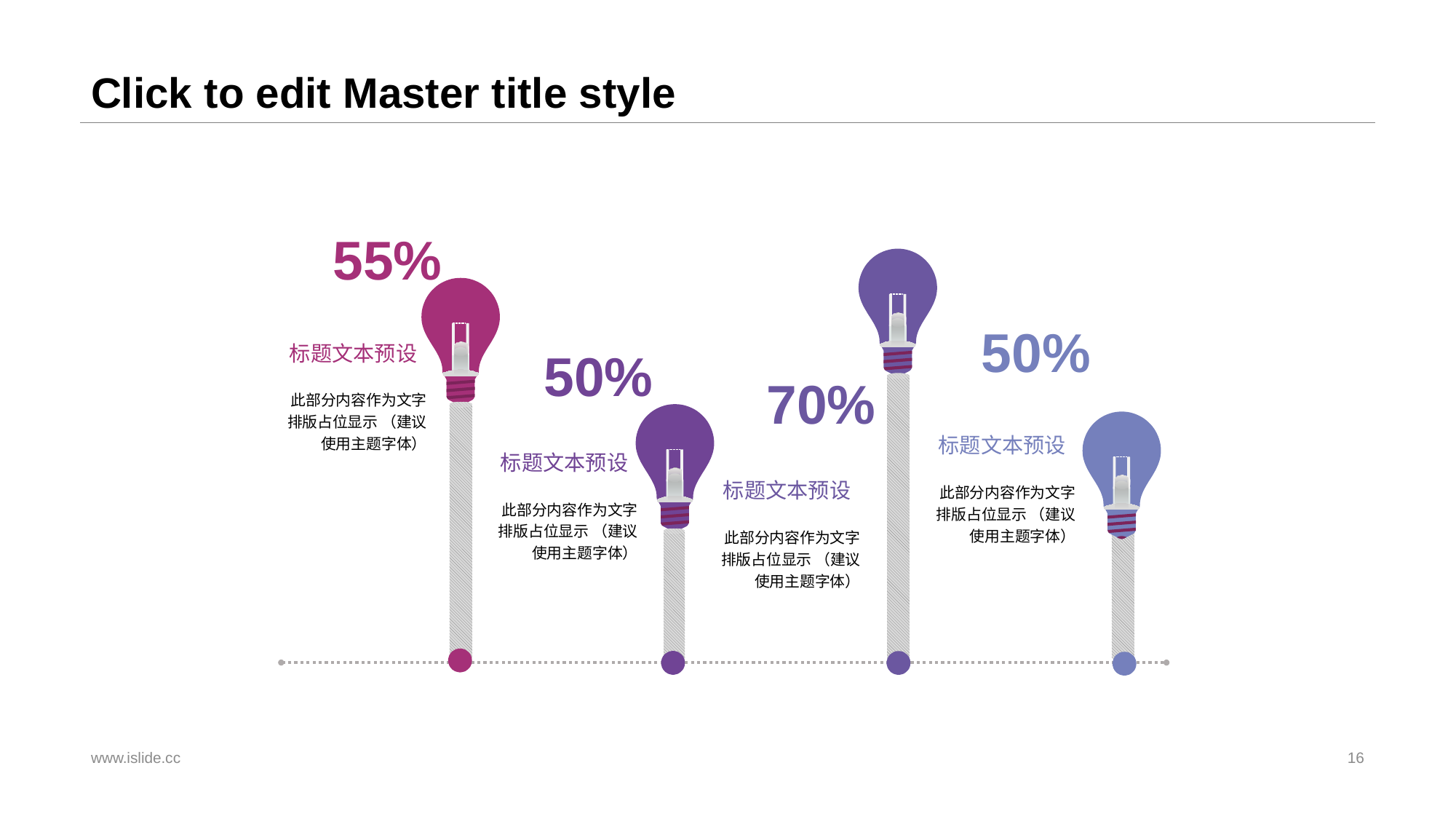

# Click to edit Master title style
55%

标题文本预设

50%

50%

此部分内容作为文字排版占位显示 （建议使用主题字体）
70%

标题文本预设

标题文本预设

标题文本预设

此部分内容作为文字排版占位显示 （建议使用主题字体）

此部分内容作为文字排版占位显示 （建议使用主题字体）

此部分内容作为文字排版占位显示 （建议使用主题字体）

www.islide.cc
16